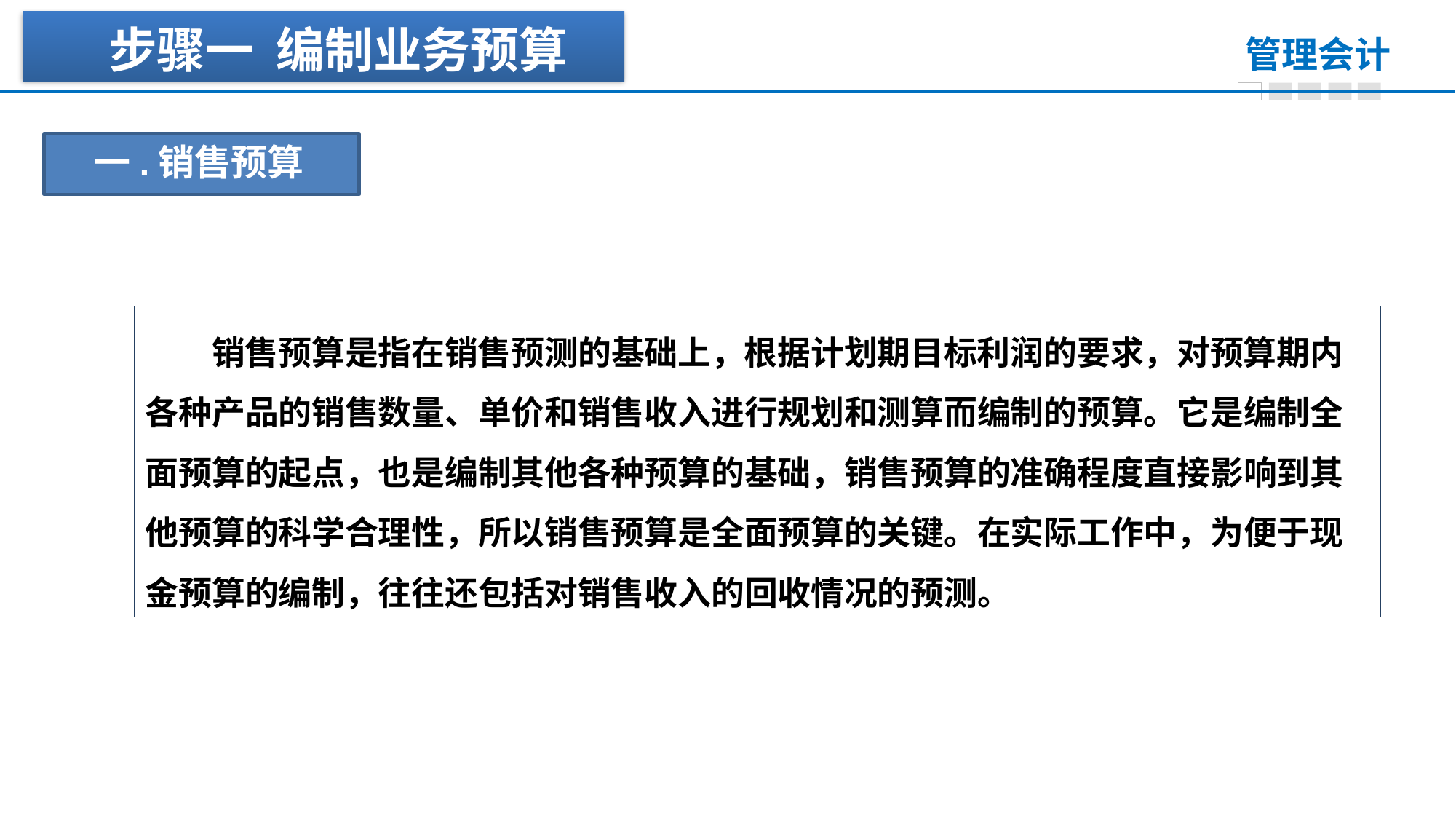

步骤一  编制业务预算
一.销售预算

　　销售预算是指在销售预测的基础上，根据计划期目标利润的要求，对预算期内各种产品的销售数量、单价和销售收入进行规划和测算而编制的预算。它是编制全面预算的起点，也是编制其他各种预算的基础，销售预算的准确程度直接影响到其他预算的科学合理性，所以销售预算是全面预算的关键。在实际工作中，为便于现金预算的编制，往往还包括对销售收入的回收情况的预测。